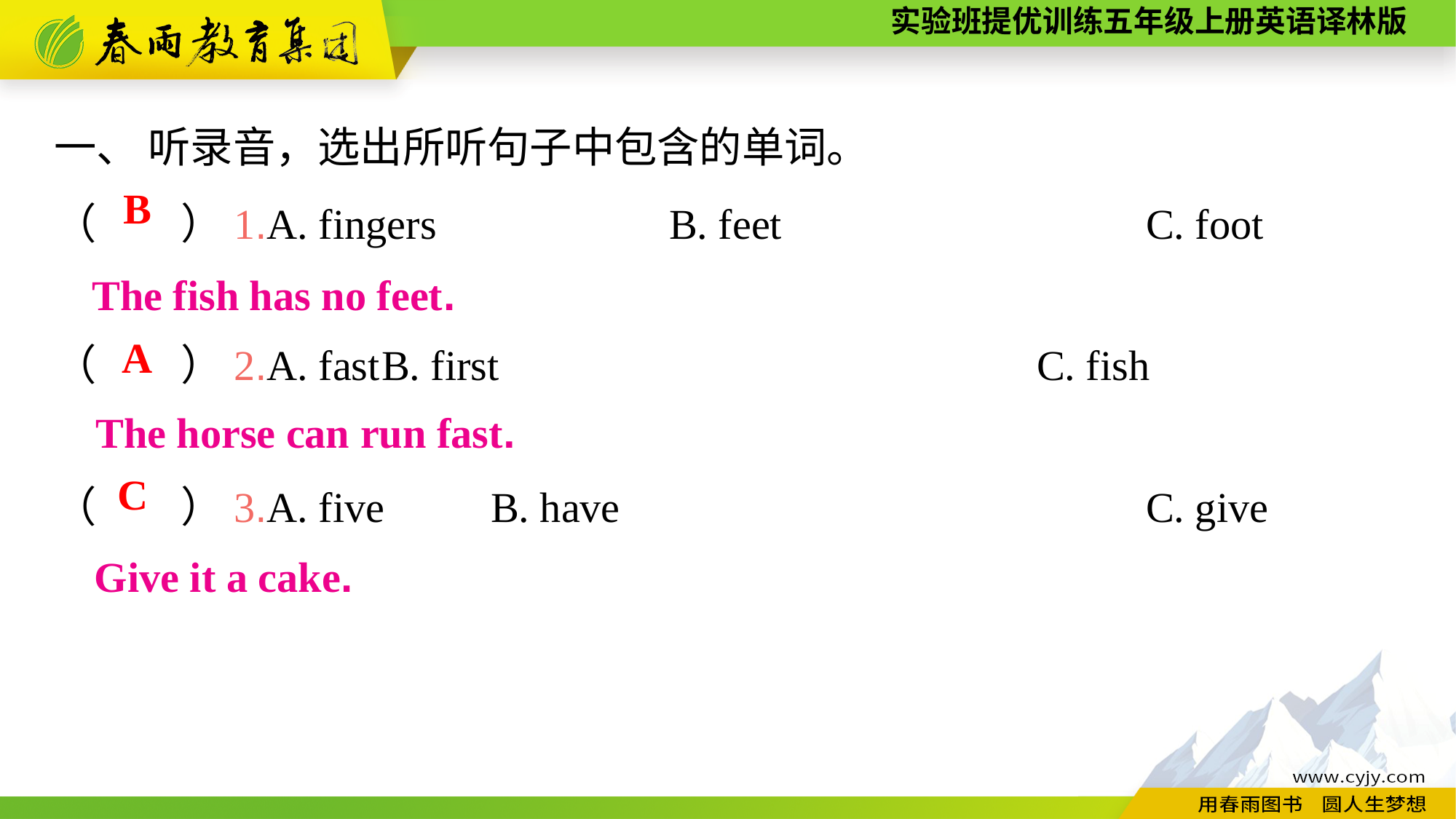

一、 听录音，选出所听句子中包含的单词。
（　　）1.A. fingers　　　　　B. feet　　　　　		C. foot

（　　）2.A. fast	B. first					C. fish

（　　）3.A. five	B. have					C. give
B
The fish has no feet.
A
The horse can run fast.
C
Give it a cake.